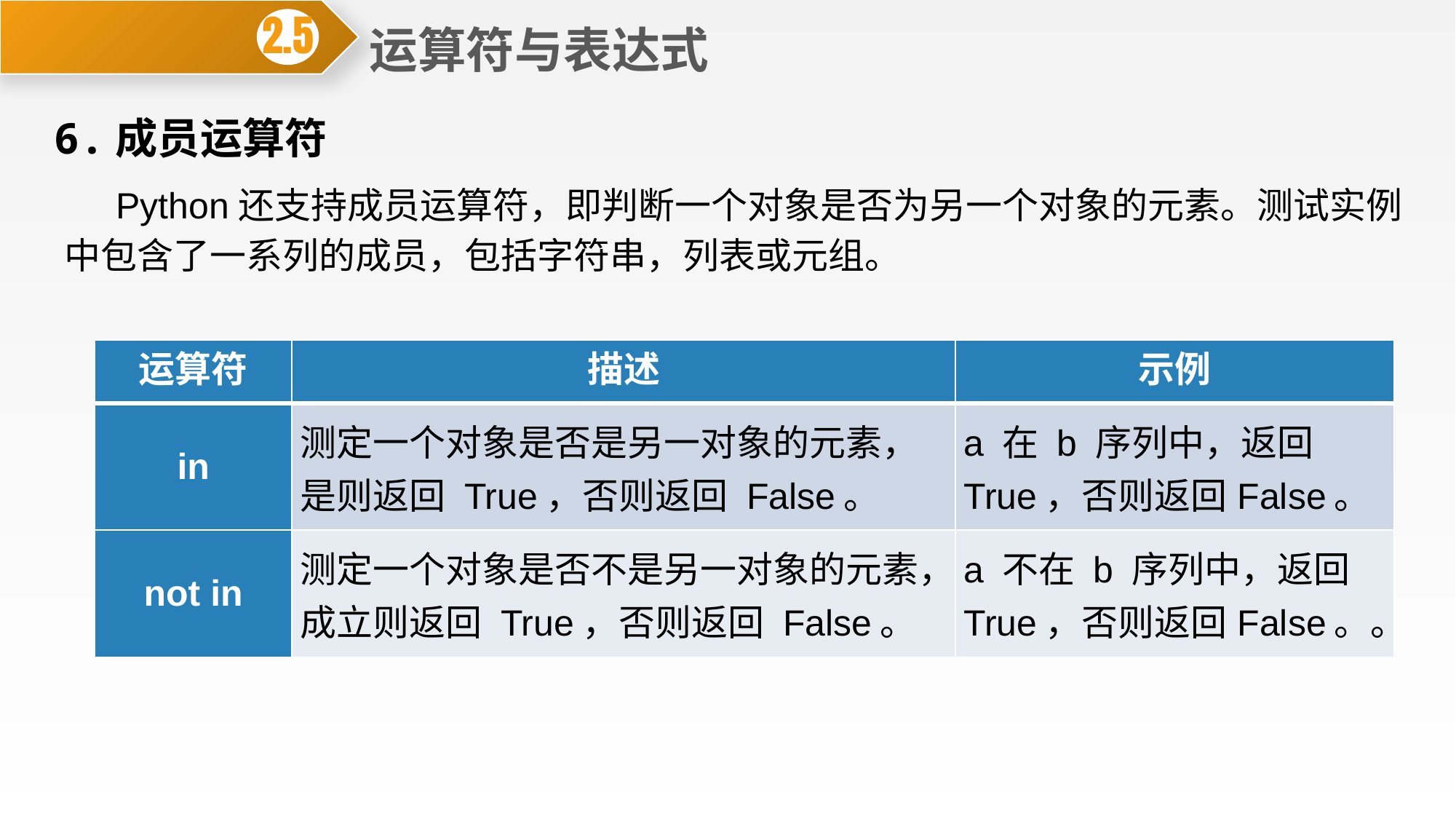

运算符与表达式
2.5
6.成员运算符
  Python还支持成员运算符，即判断一个对象是否为另一个对象的元素。测试实例中包含了一系列的成员，包括字符串，列表或元组。
| 运算符 | 描述 | 示例 |
| --- | --- | --- |
| in | 测定一个对象是否是另一对象的元素，是则返回 True，否则返回 False。 | a 在 b 序列中，返回 True，否则返回False。 |
| not in | 测定一个对象是否不是另一对象的元素，成立则返回 True，否则返回 False。 | a 不在 b 序列中，返回 True，否则返回False。。 |